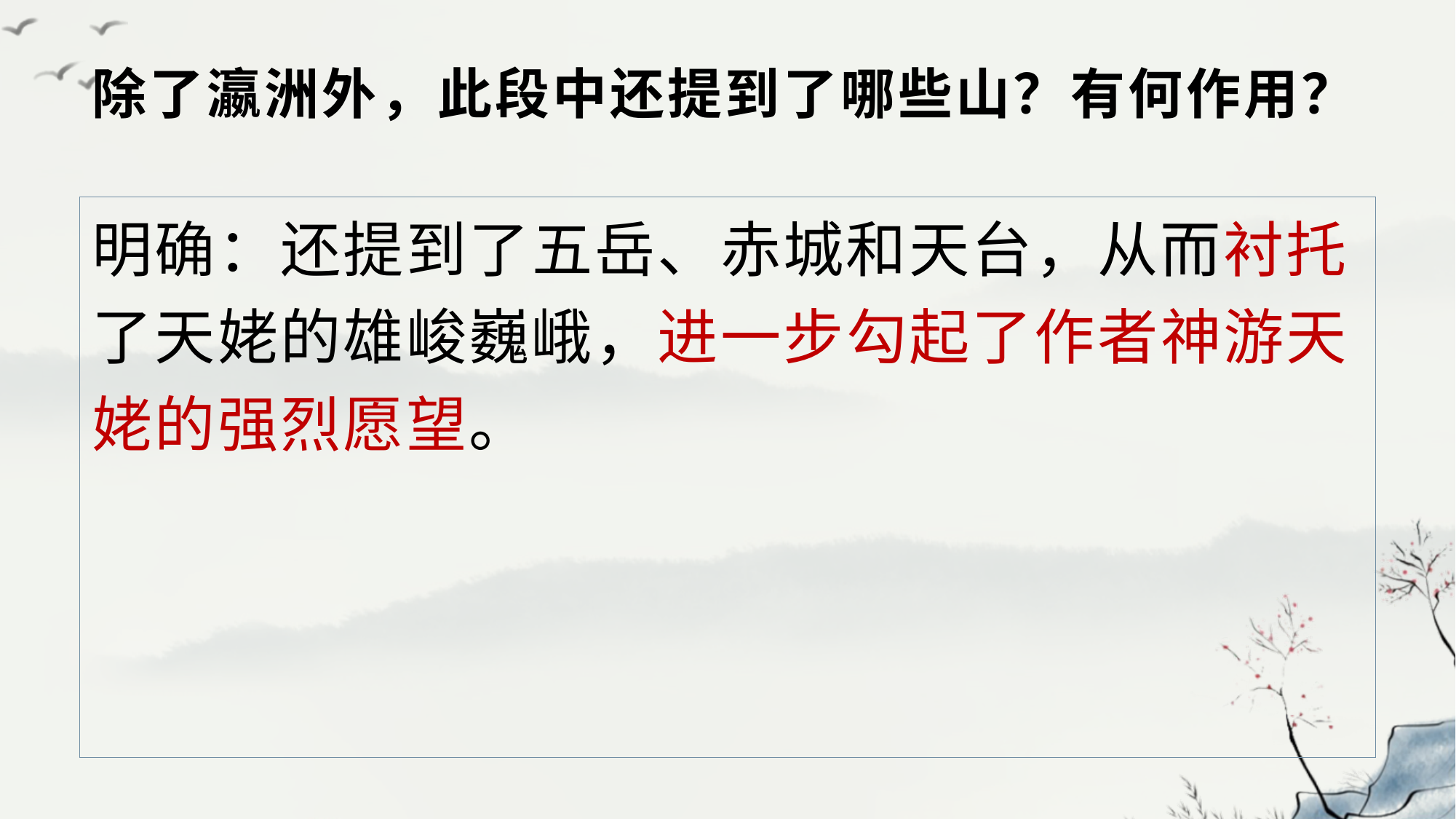

# 除了瀛洲外，此段中还提到了哪些山？有何作用？
明确：还提到了五岳、赤城和天台，从而衬托了天姥的雄峻巍峨，进一步勾起了作者神游天姥的强烈愿望。